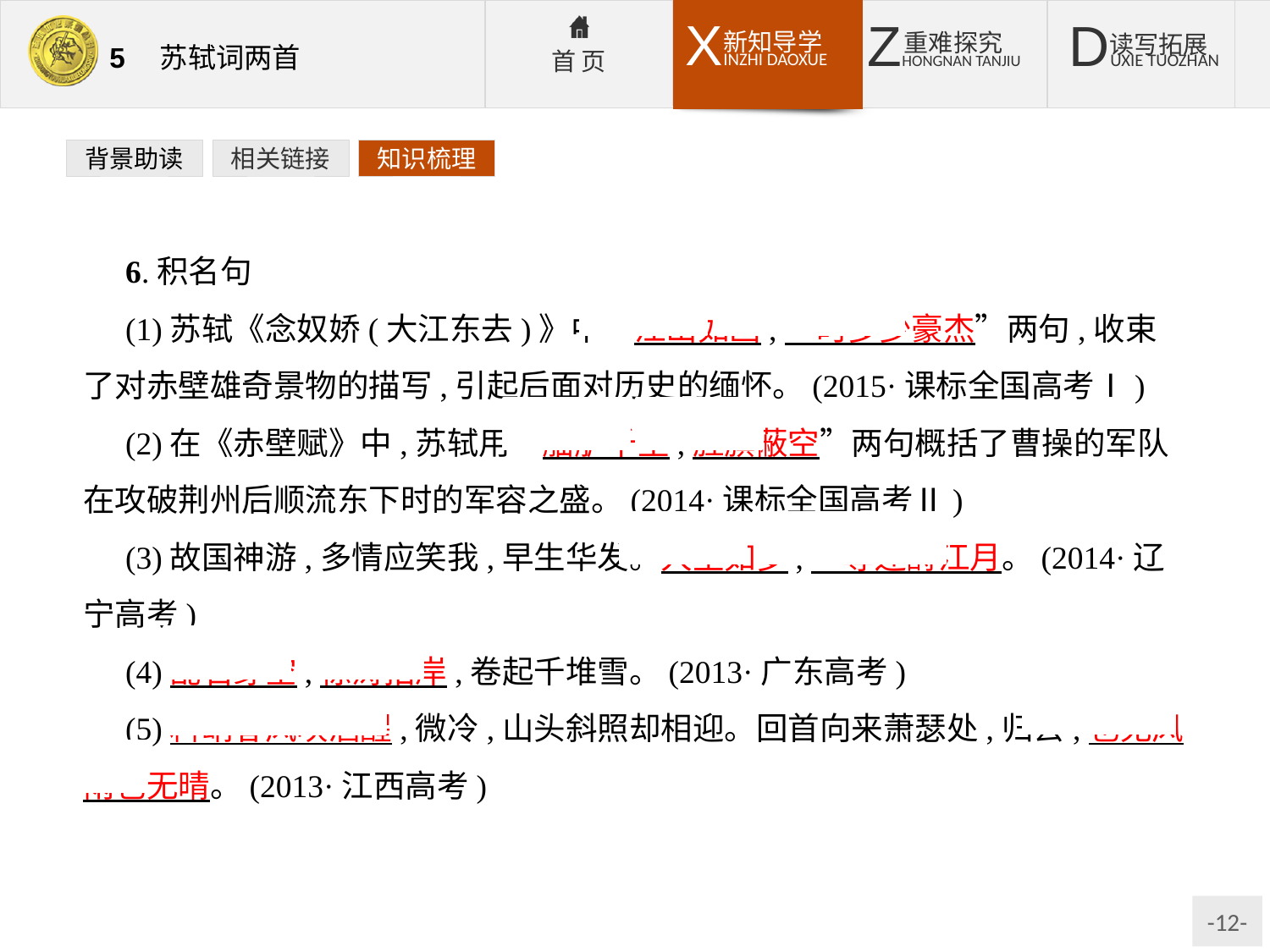

背景助读
相关链接
知识梳理
6.积名句
(1)苏轼《念奴娇(大江东去)》中“江山如画,一时多少豪杰”两句,收束了对赤壁雄奇景物的描写,引起后面对历史的缅怀。(2015·课标全国高考Ⅰ)
(2)在《赤壁赋》中,苏轼用“舳舻千里,旌旗蔽空”两句概括了曹操的军队在攻破荆州后顺流东下时的军容之盛。(2014·课标全国高考Ⅱ)
(3)故国神游,多情应笑我,早生华发。人生如梦,一尊还酹江月。(2014·辽宁高考)
(4)乱石穿空,惊涛拍岸,卷起千堆雪。(2013·广东高考)
(5)料峭春风吹酒醒,微冷,山头斜照却相迎。回首向来萧瑟处,归去,也无风雨也无晴。(2013·江西高考)